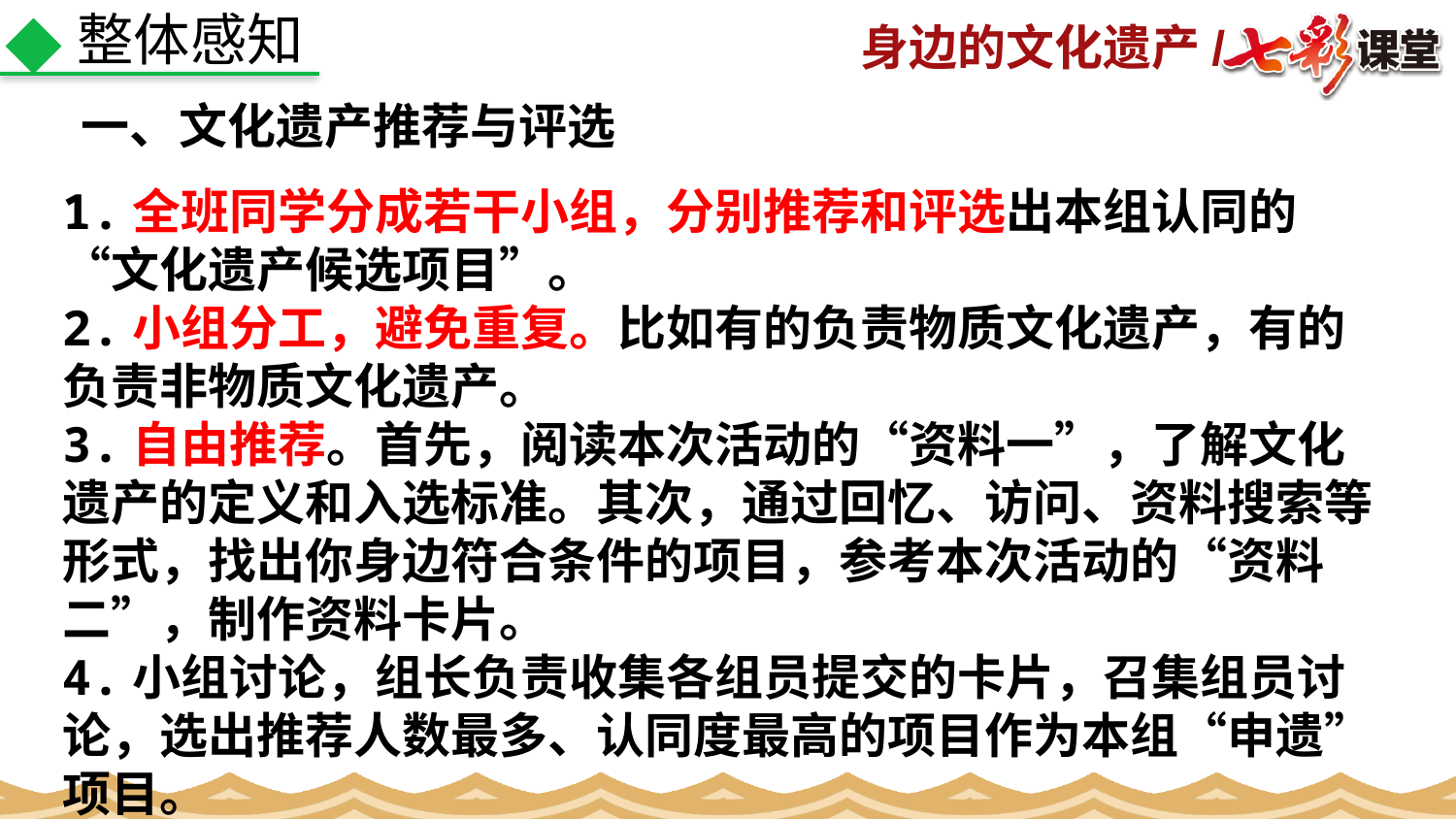

整体感知

一、文化遗产推荐与评选
1.全班同学分成若干小组，分别推荐和评选出本组认同的“文化遗产候选项目”。
2.小组分工，避免重复。比如有的负责物质文化遗产，有的负责非物质文化遗产。
3.自由推荐。首先，阅读本次活动的“资料一”，了解文化遗产的定义和入选标准。其次，通过回忆、访问、资料搜索等形式，找出你身边符合条件的项目，参考本次活动的“资料二”，制作资料卡片。
4.小组讨论，组长负责收集各组员提交的卡片，召集组员讨论，选出推荐人数最多、认同度最高的项目作为本组“申遗”项目。